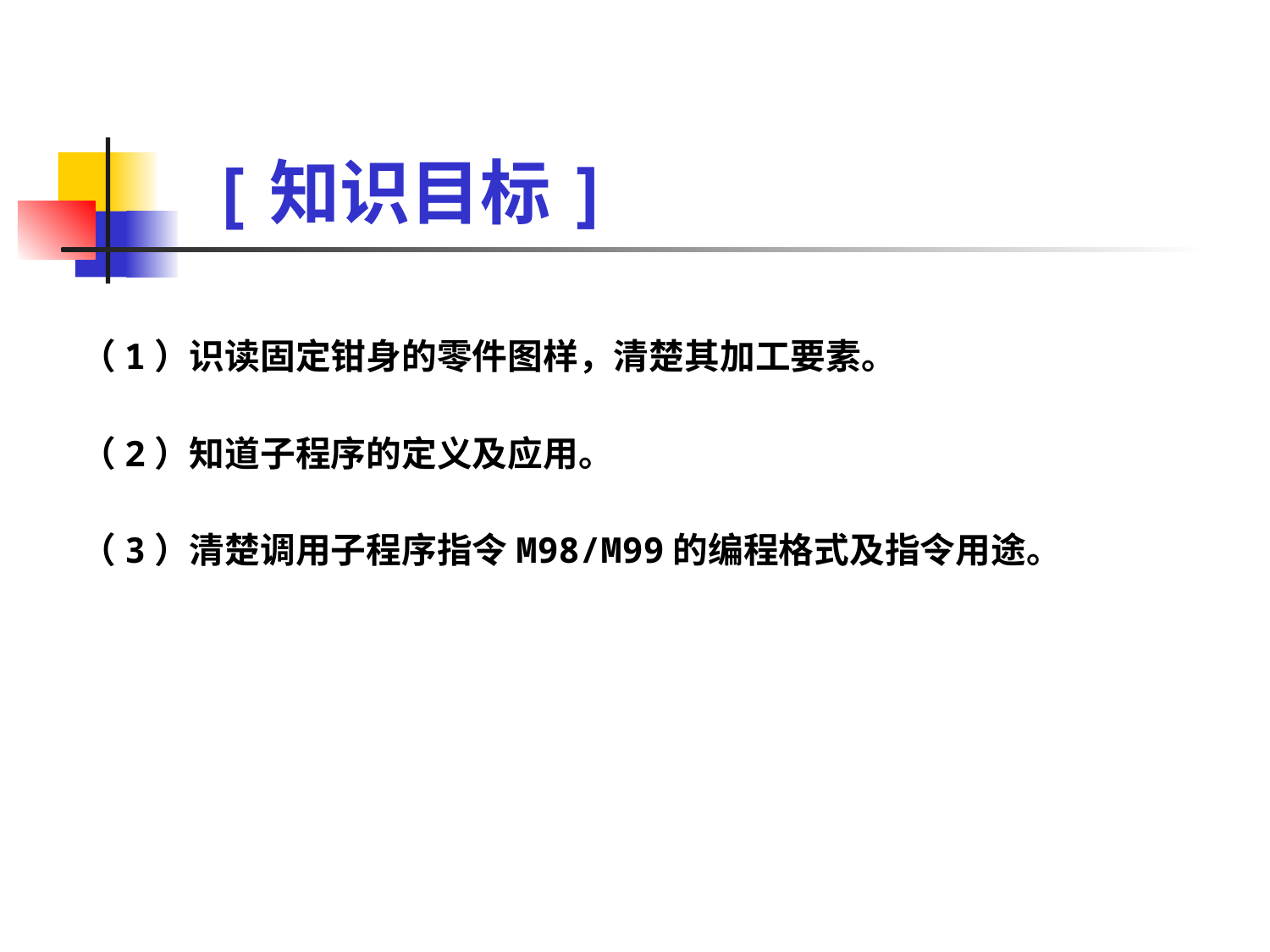

# [知识目标]
（1）识读固定钳身的零件图样，清楚其加工要素。
（2）知道子程序的定义及应用。
（3）清楚调用子程序指令M98/M99的编程格式及指令用途。